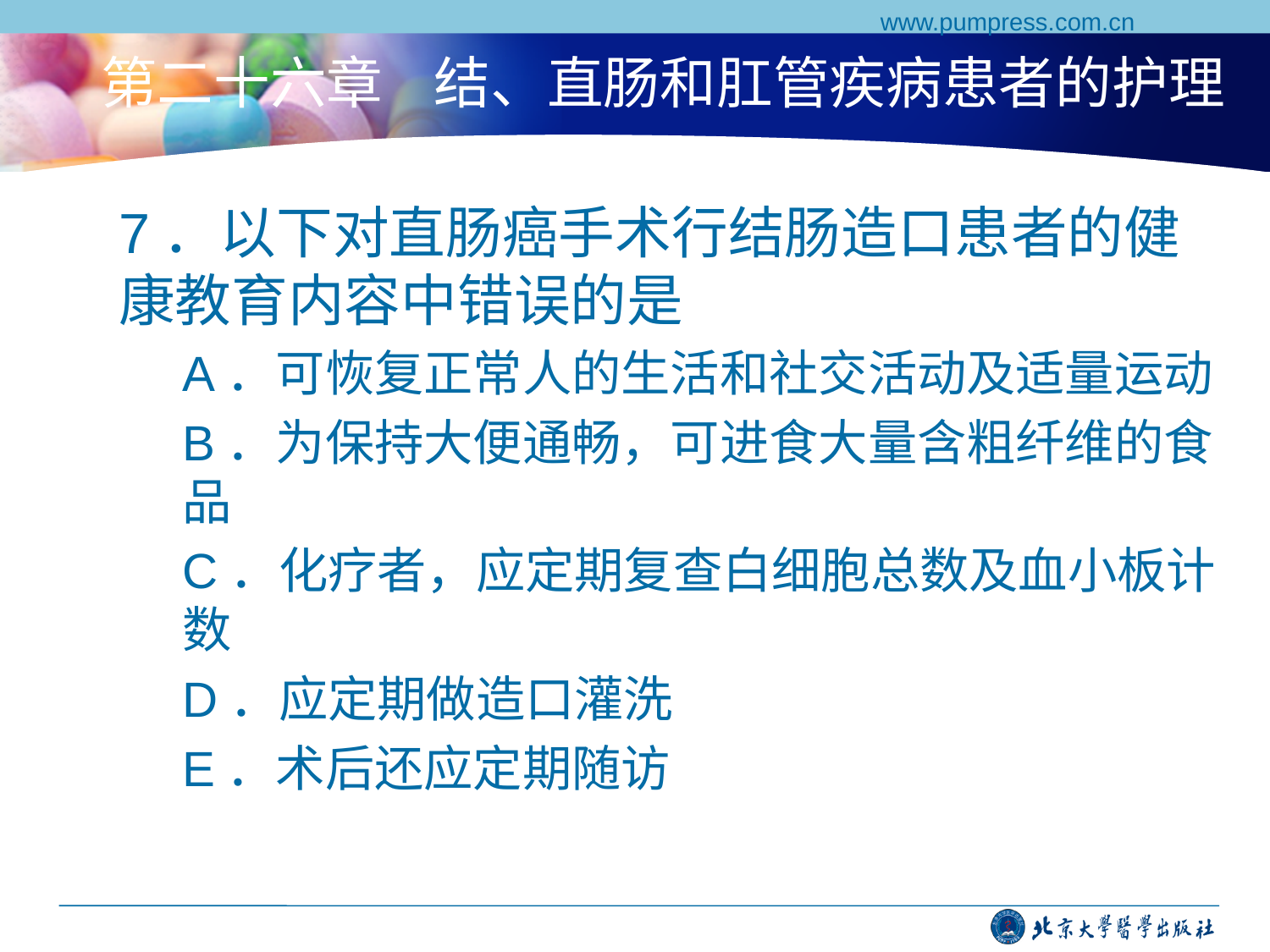

www.pumpress.com.cn
# 第二十六章    结、直肠和肛管疾病患者的护理
7．以下对直肠癌手术行结肠造口患者的健康教育内容中错误的是
A．可恢复正常人的生活和社交活动及适量运动
B．为保持大便通畅，可进食大量含粗纤维的食品
C．化疗者，应定期复查白细胞总数及血小板计数
D．应定期做造口灌洗
E．术后还应定期随访